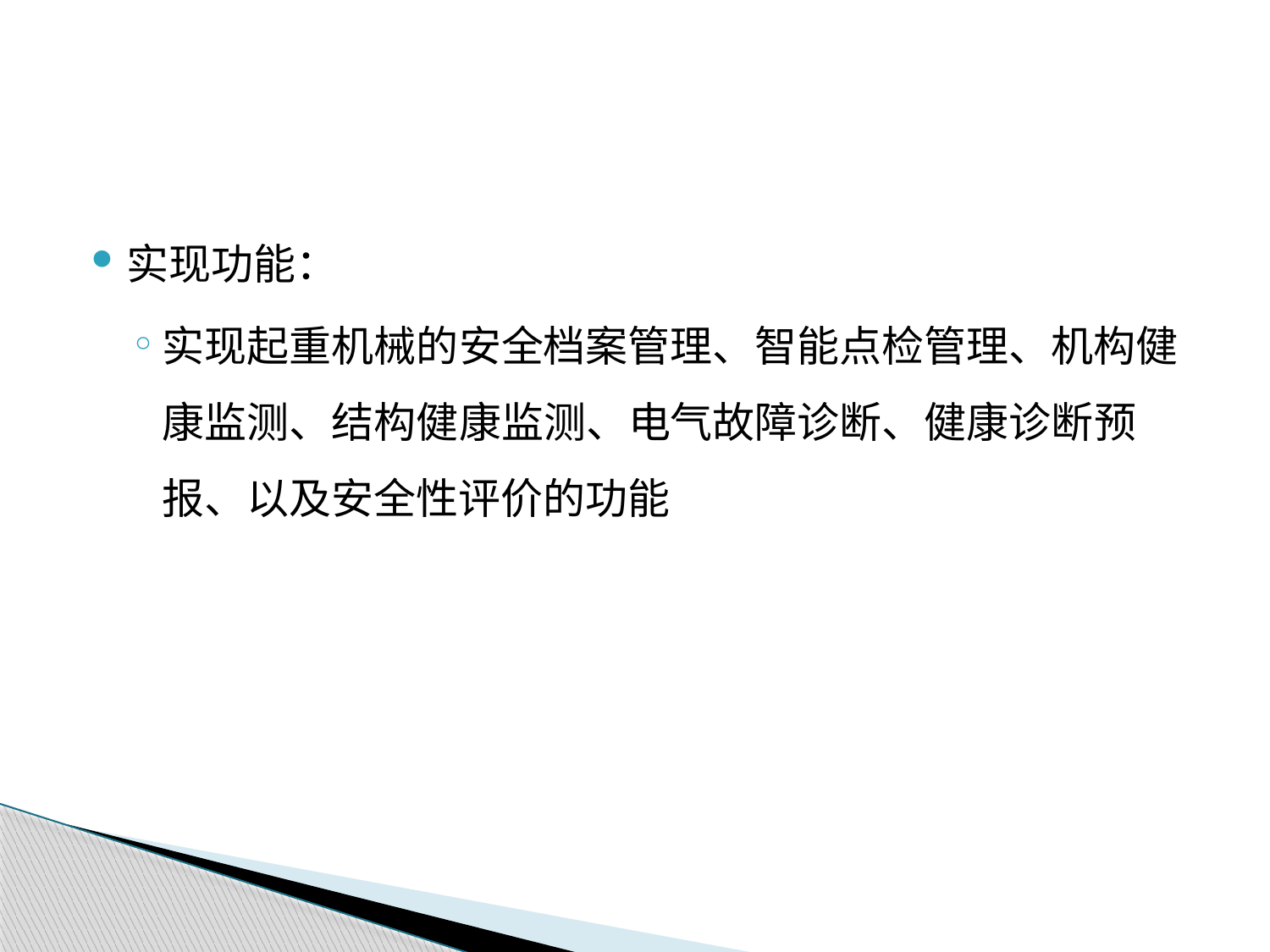

实现功能：
实现起重机械的安全档案管理、智能点检管理、机构健康监测、结构健康监测、电气故障诊断、健康诊断预报、以及安全性评价的功能